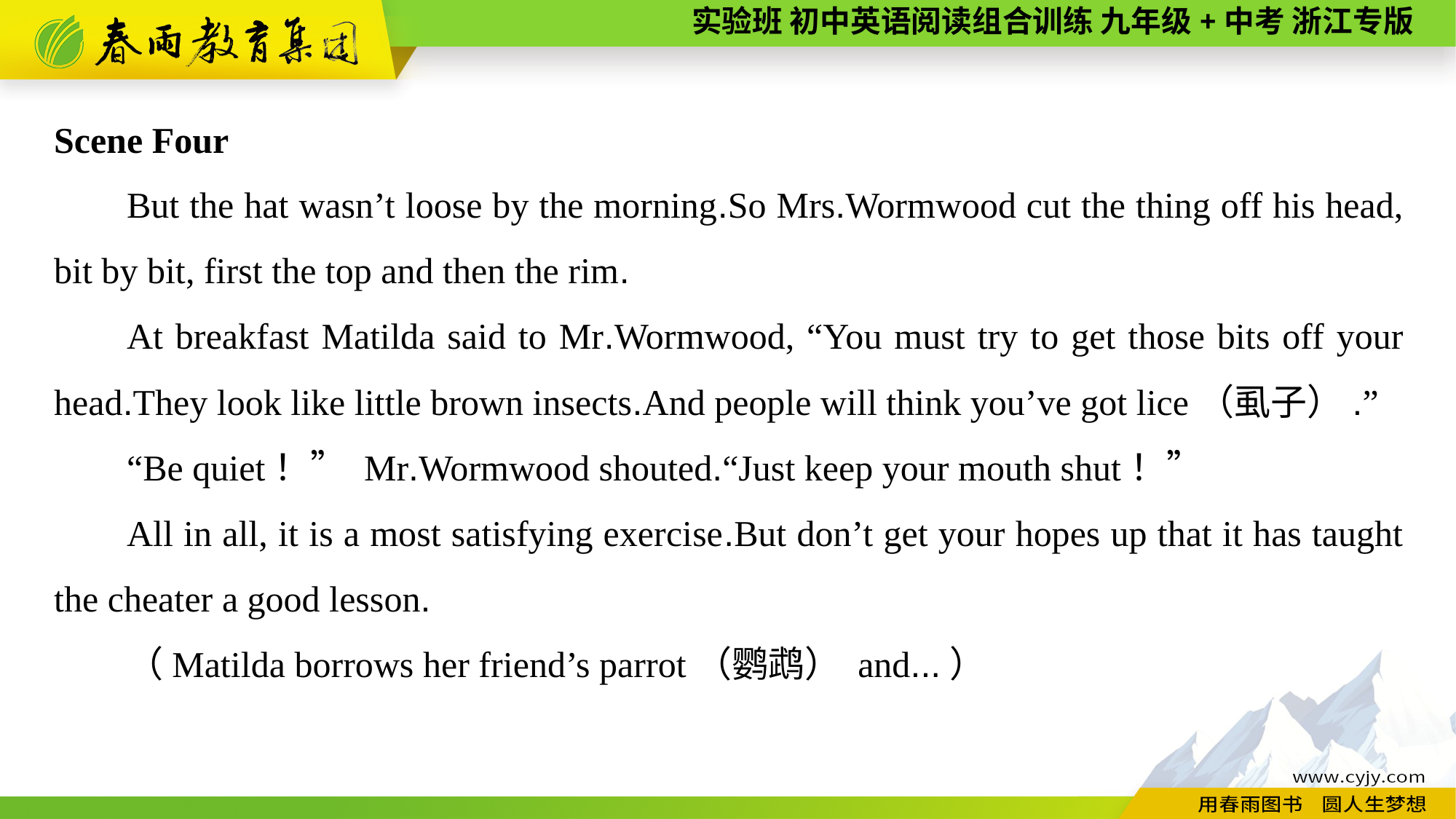

Scene Four
But the hat wasn’t loose by the morning.So Mrs.Wormwood cut the thing off his head, bit by bit, first the top and then the rim.
At breakfast Matilda said to Mr.Wormwood, “You must try to get those bits off your head.They look like little brown insects.And people will think you’ve got lice（虱子）.”
“Be quiet！” Mr.Wormwood shouted.“Just keep your mouth shut！”
All in all, it is a most satisfying exercise.But don’t get your hopes up that it has taught the cheater a good lesson.
（Matilda borrows her friend’s parrot（鹦鹉） and...）